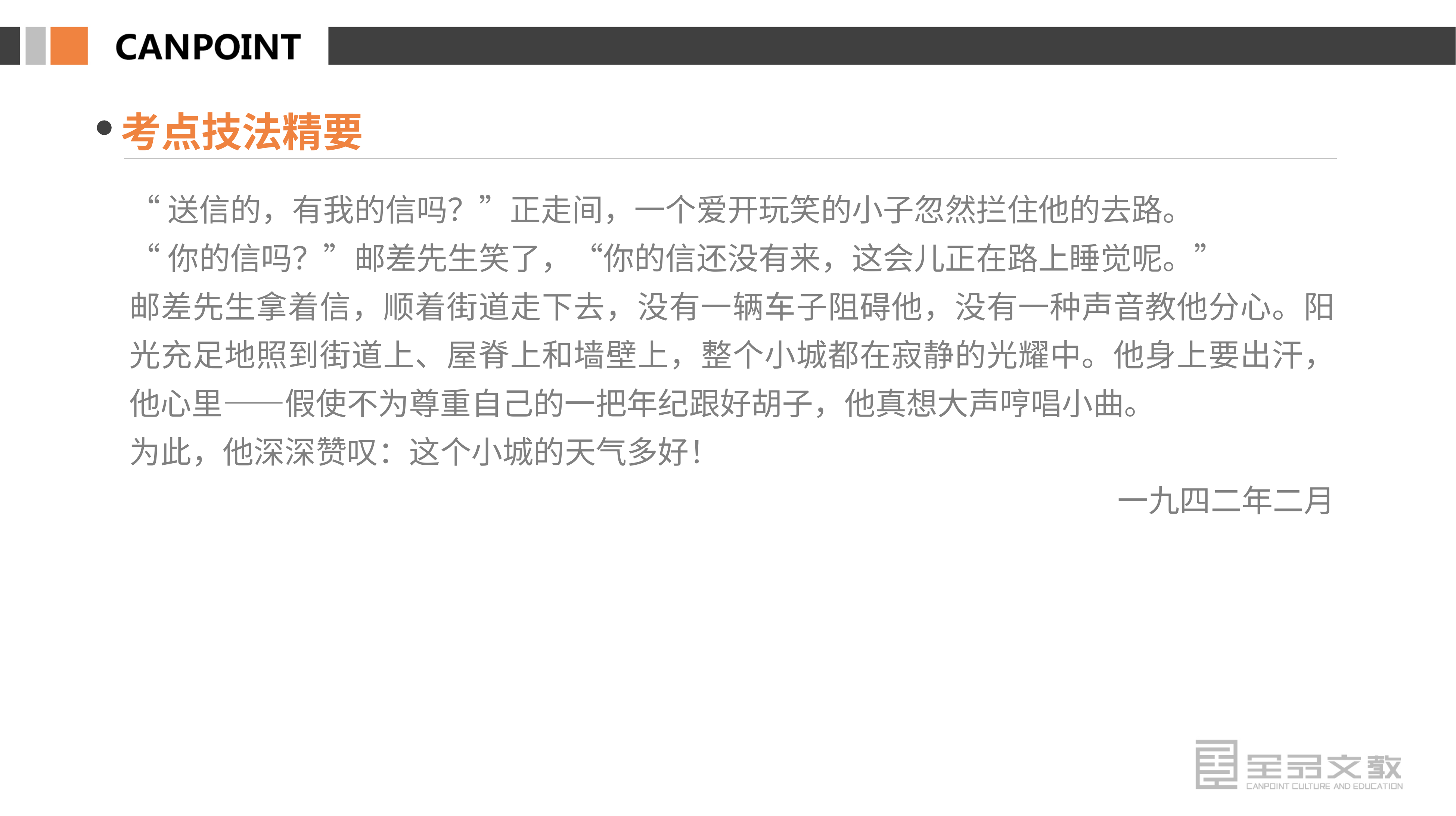

考点技法精要

“送信的，有我的信吗？”正走间，一个爱开玩笑的小子忽然拦住他的去路。
“你的信吗？”邮差先生笑了，“你的信还没有来，这会儿正在路上睡觉呢。”
邮差先生拿着信，顺着街道走下去，没有一辆车子阻碍他，没有一种声音教他分心。阳光充足地照到街道上、屋脊上和墙壁上，整个小城都在寂静的光耀中。他身上要出汗，他心里——假使不为尊重自己的一把年纪跟好胡子，他真想大声哼唱小曲。
为此，他深深赞叹：这个小城的天气多好！
一九四二年二月